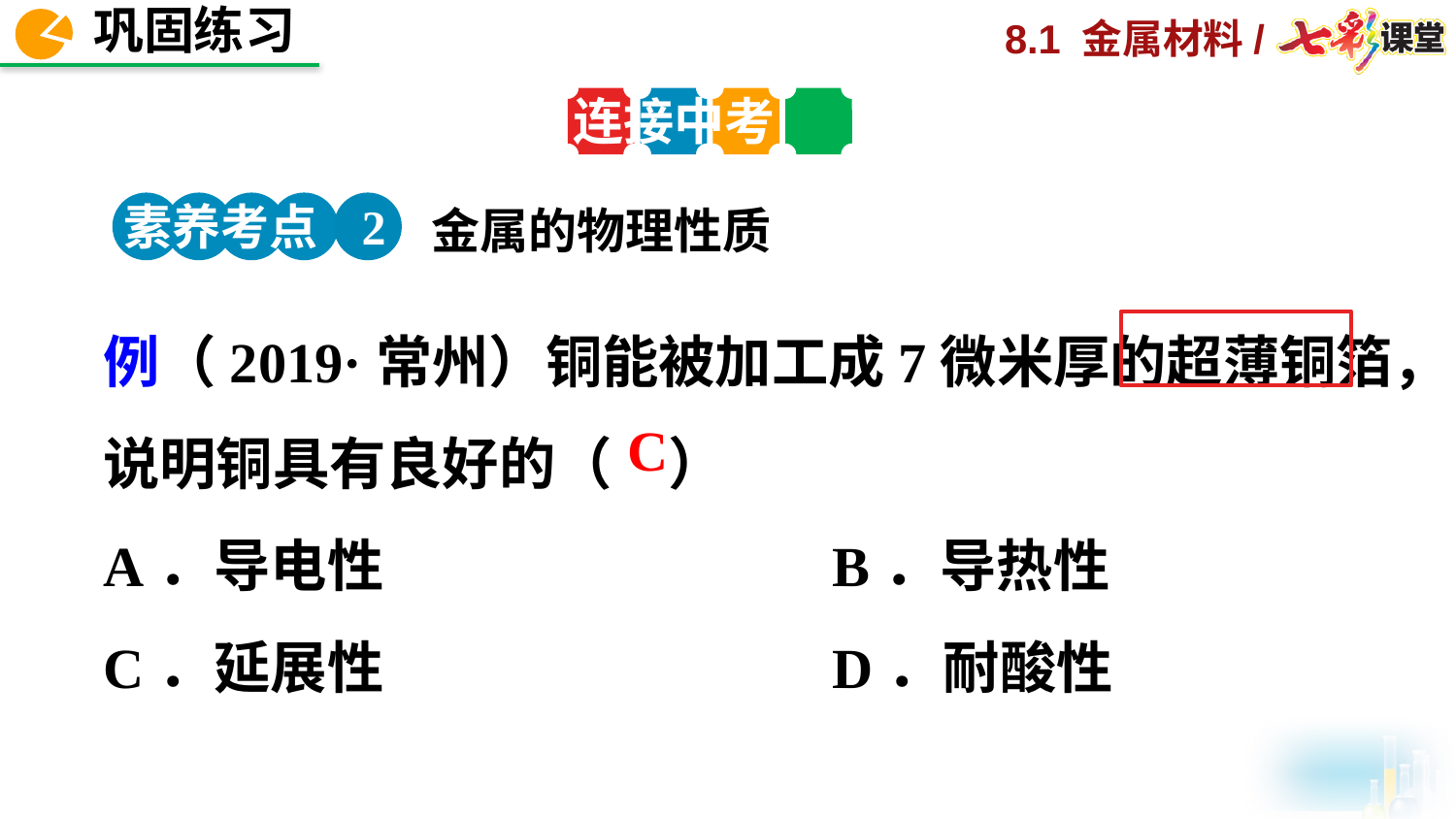

连接中考

素养考点   2

金属的物理性质
例（2019·常州）铜能被加工成7微米厚的超薄铜箔，说明铜具有良好的（　）
A．导电性	                                 B．导热性
C．延展性	                                 D．耐酸性
0
C